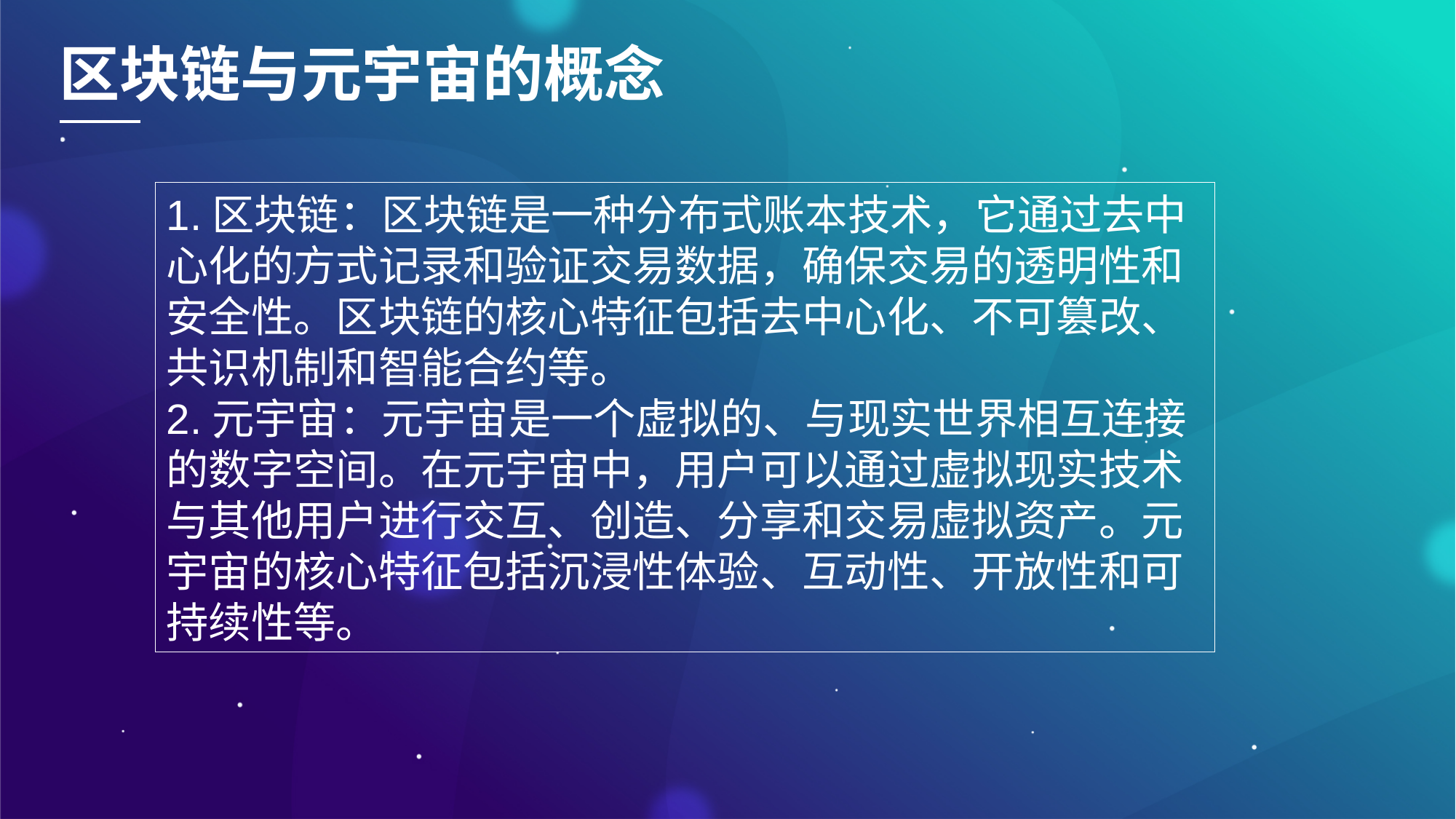

区块链与元宇宙的概念
1.区块链：区块链是一种分布式账本技术，它通过去中心化的方式记录和验证交易数据，确保交易的透明性和安全性。区块链的核心特征包括去中心化、不可篡改、共识机制和智能合约等。
2.元宇宙：元宇宙是一个虚拟的、与现实世界相互连接的数字空间。在元宇宙中，用户可以通过虚拟现实技术与其他用户进行交互、创造、分享和交易虚拟资产。元宇宙的核心特征包括沉浸性体验、互动性、开放性和可持续性等。